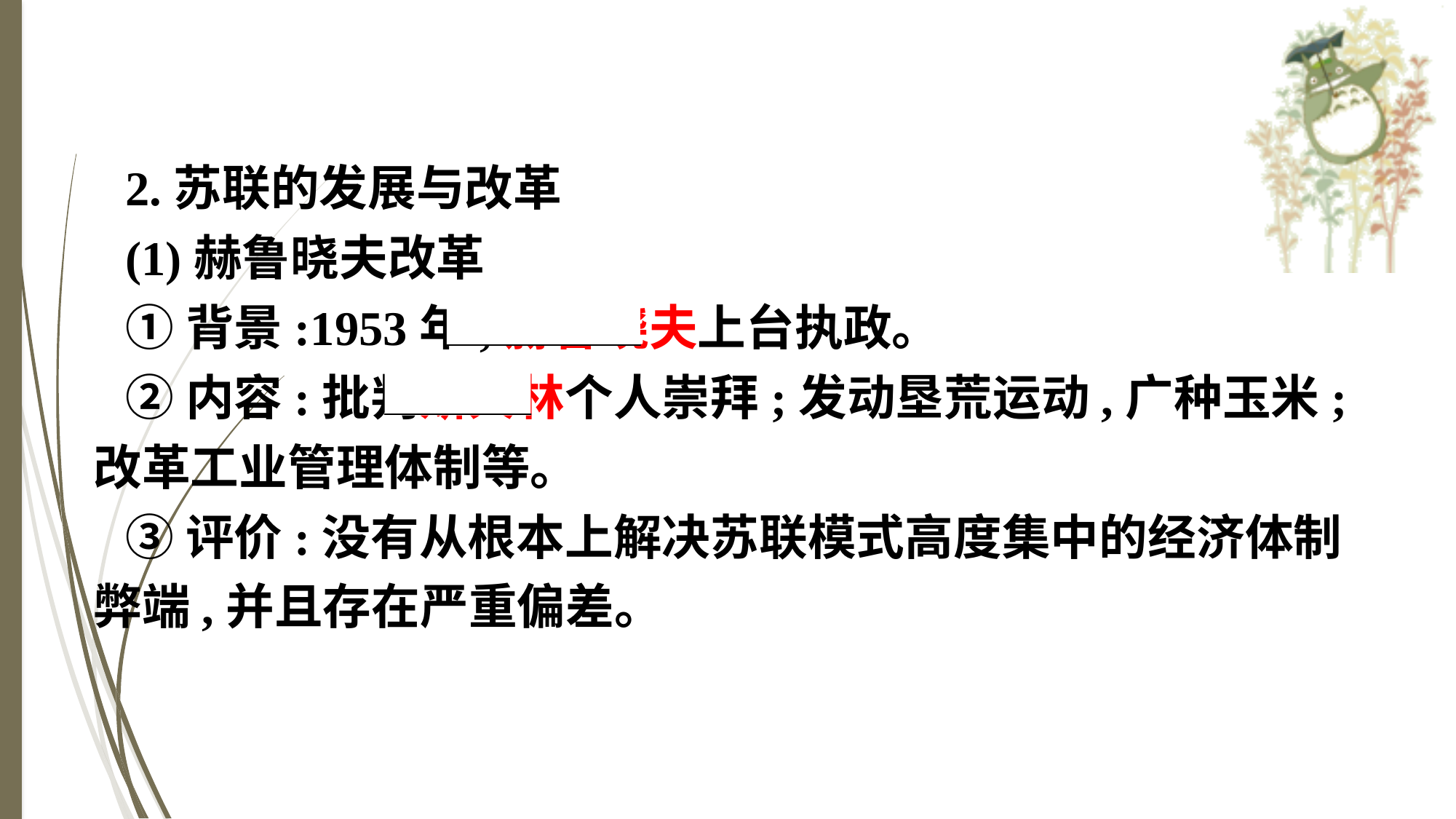

2.苏联的发展与改革
(1)赫鲁晓夫改革
①背景:1953年,赫鲁晓夫上台执政。
②内容:批判斯大林个人崇拜;发动垦荒运动,广种玉米;改革工业管理体制等。
③评价:没有从根本上解决苏联模式高度集中的经济体制弊端,并且存在严重偏差。